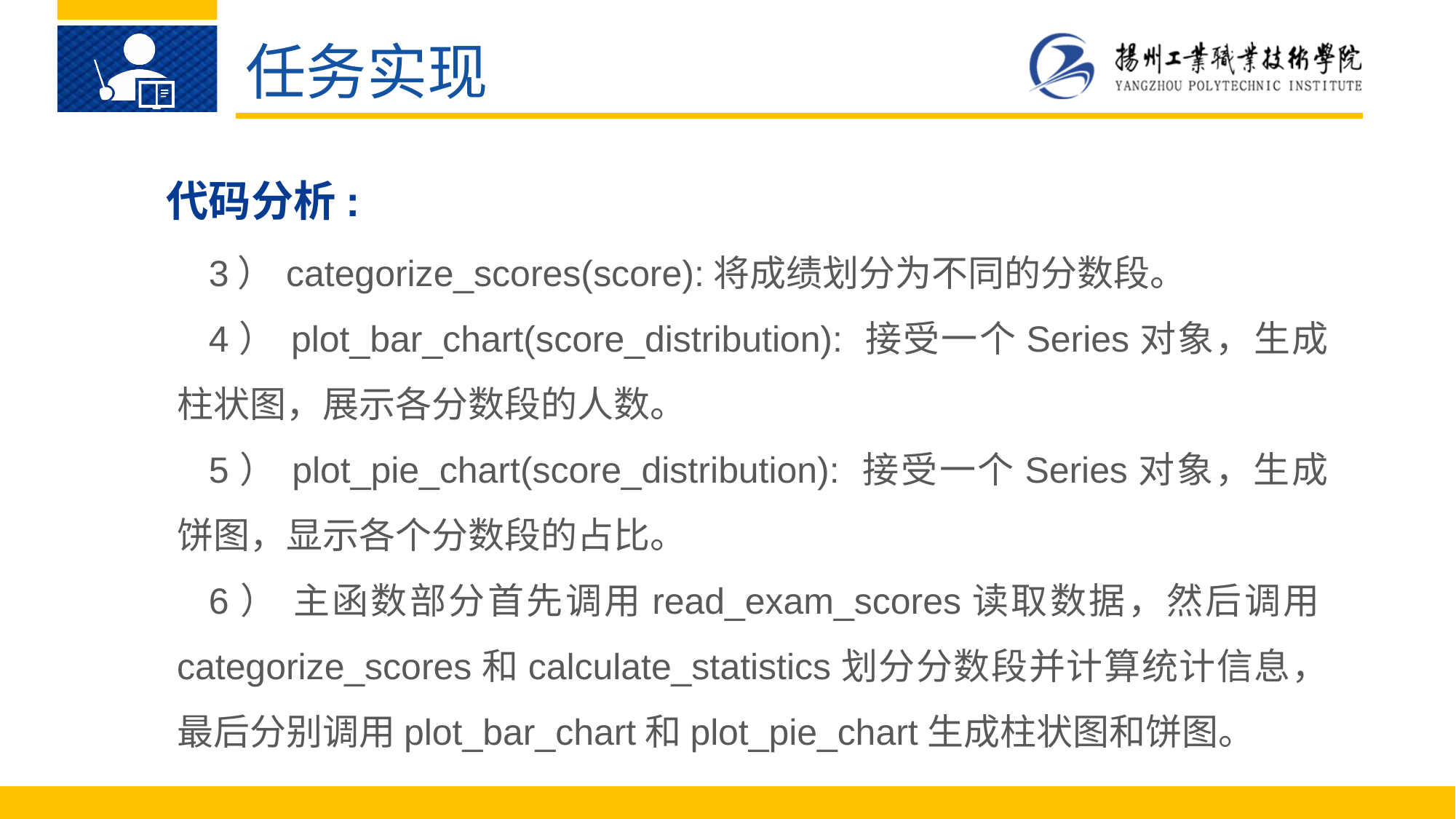

任务实现
代码分析:
3）	categorize_scores(score):将成绩划分为不同的分数段。
4）	plot_bar_chart(score_distribution): 接受一个Series对象，生成柱状图，展示各分数段的人数。
5）	plot_pie_chart(score_distribution): 接受一个Series对象，生成饼图，显示各个分数段的占比。
6）	主函数部分首先调用read_exam_scores读取数据，然后调用categorize_scores和calculate_statistics划分分数段并计算统计信息，最后分别调用plot_bar_chart和plot_pie_chart生成柱状图和饼图。